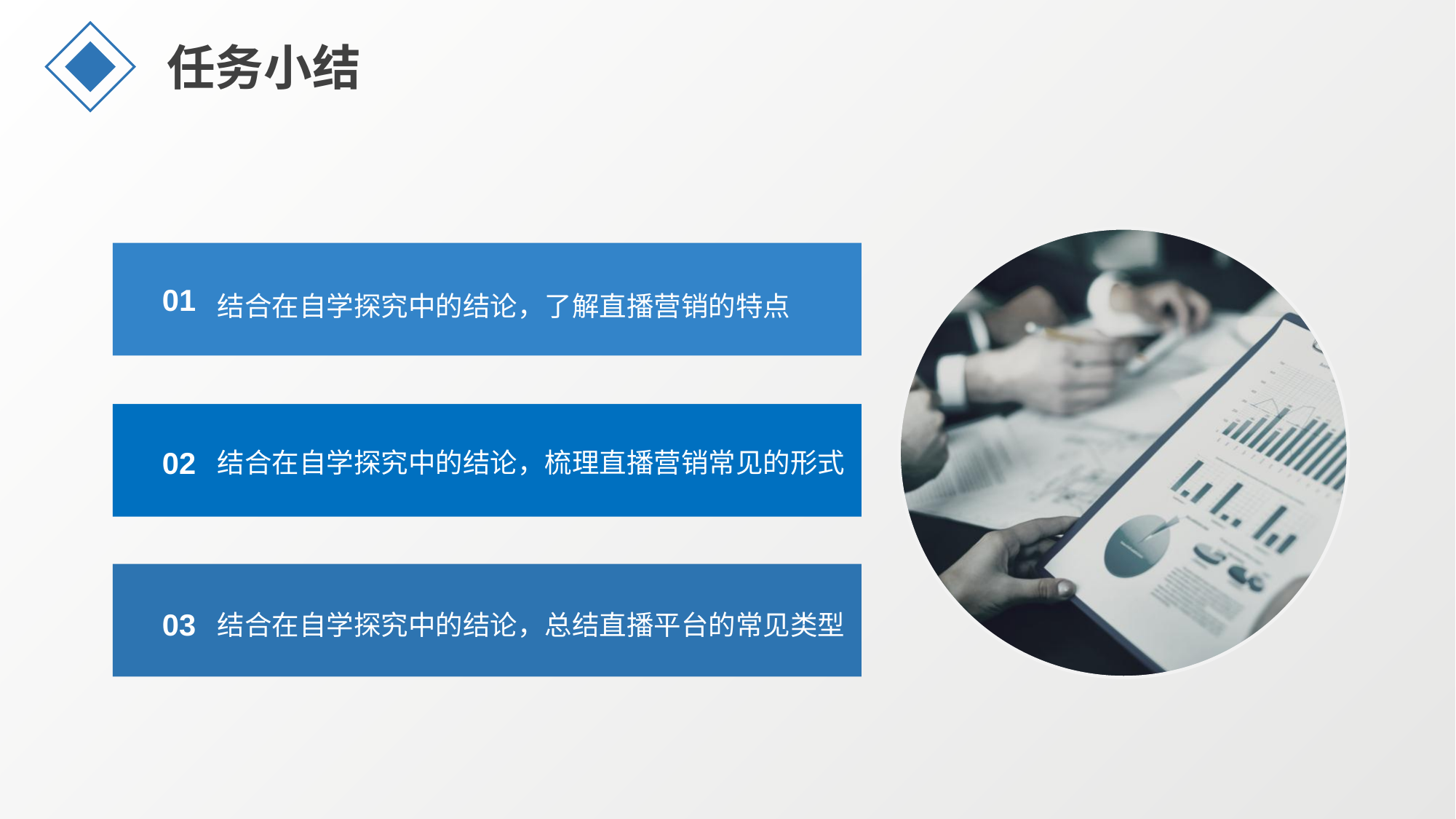

任务小结

结合在自学探究中的结论，了解直播营销的特点
01

结合在自学探究中的结论，梳理直播营销常见的形式
02

结合在自学探究中的结论，总结直播平台的常见类型
03